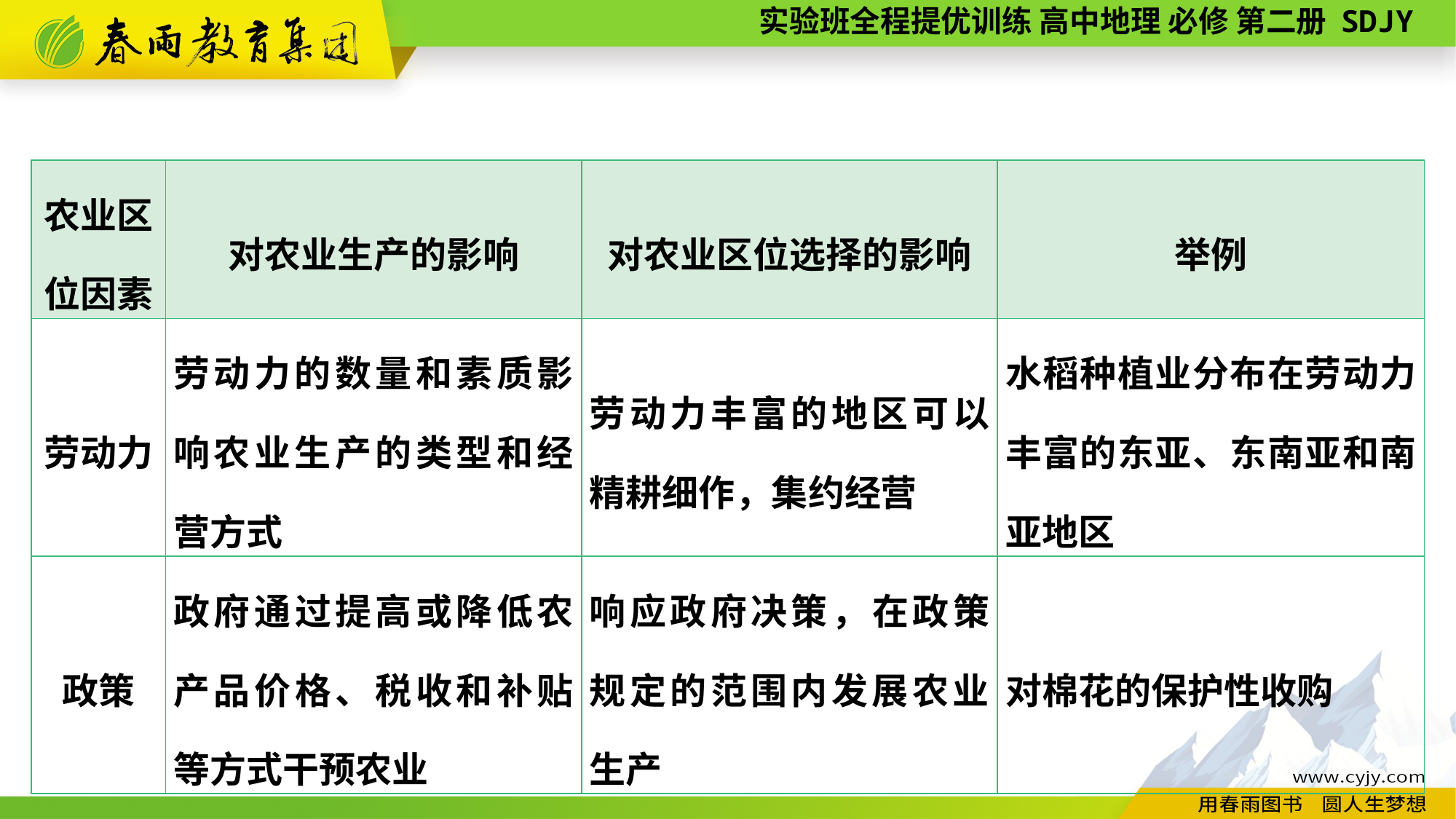

| 农业区 位因素 | 对农业生产的影响 | 对农业区位选择的影响 | 举例 |
| --- | --- | --- | --- |
| 劳动力 | 劳动力的数量和素质影响农业生产的类型和经营方式 | 劳动力丰富的地区可以精耕细作，集约经营 | 水稻种植业分布在劳动力丰富的东亚、东南亚和南亚地区 |
| 政策 | 政府通过提高或降低农产品价格、税收和补贴等方式干预农业 | 响应政府决策，在政策规定的范围内发展农业生产 | 对棉花的保护性收购 |